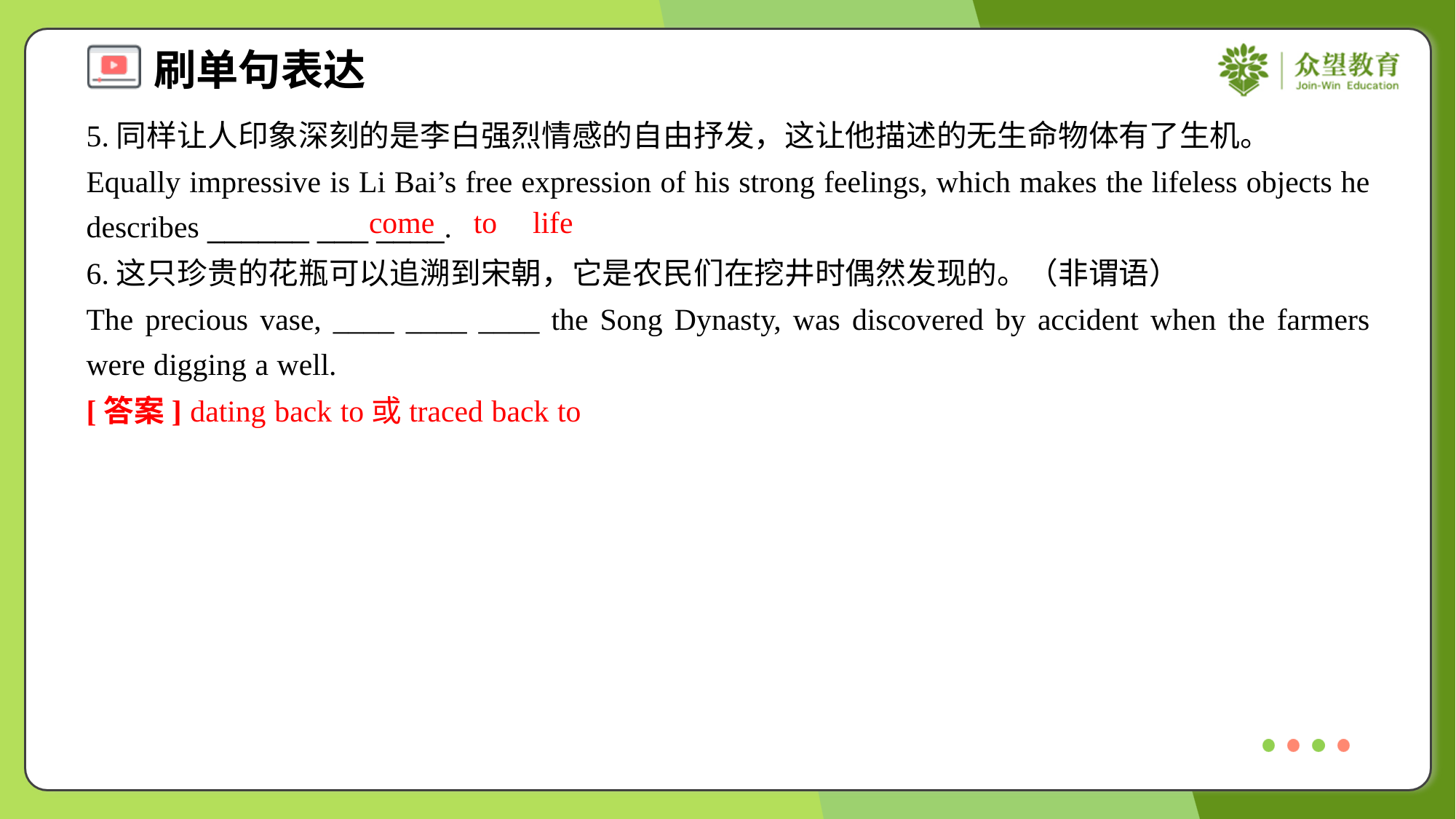

5.同样让人印象深刻的是李白强烈情感的自由抒发，这让他描述的无生命物体有了生机。
Equally impressive is Li Bai’s free expression of his strong feelings, which makes the lifeless objects he describes ______ ___ ____.
come
to
life
6.这只珍贵的花瓶可以追溯到宋朝，它是农民们在挖井时偶然发现的。（非谓语）
The precious vase, ____ ____ ____ the Song Dynasty, was discovered by accident when the farmers were digging a well.
[答案] dating back to或traced back to